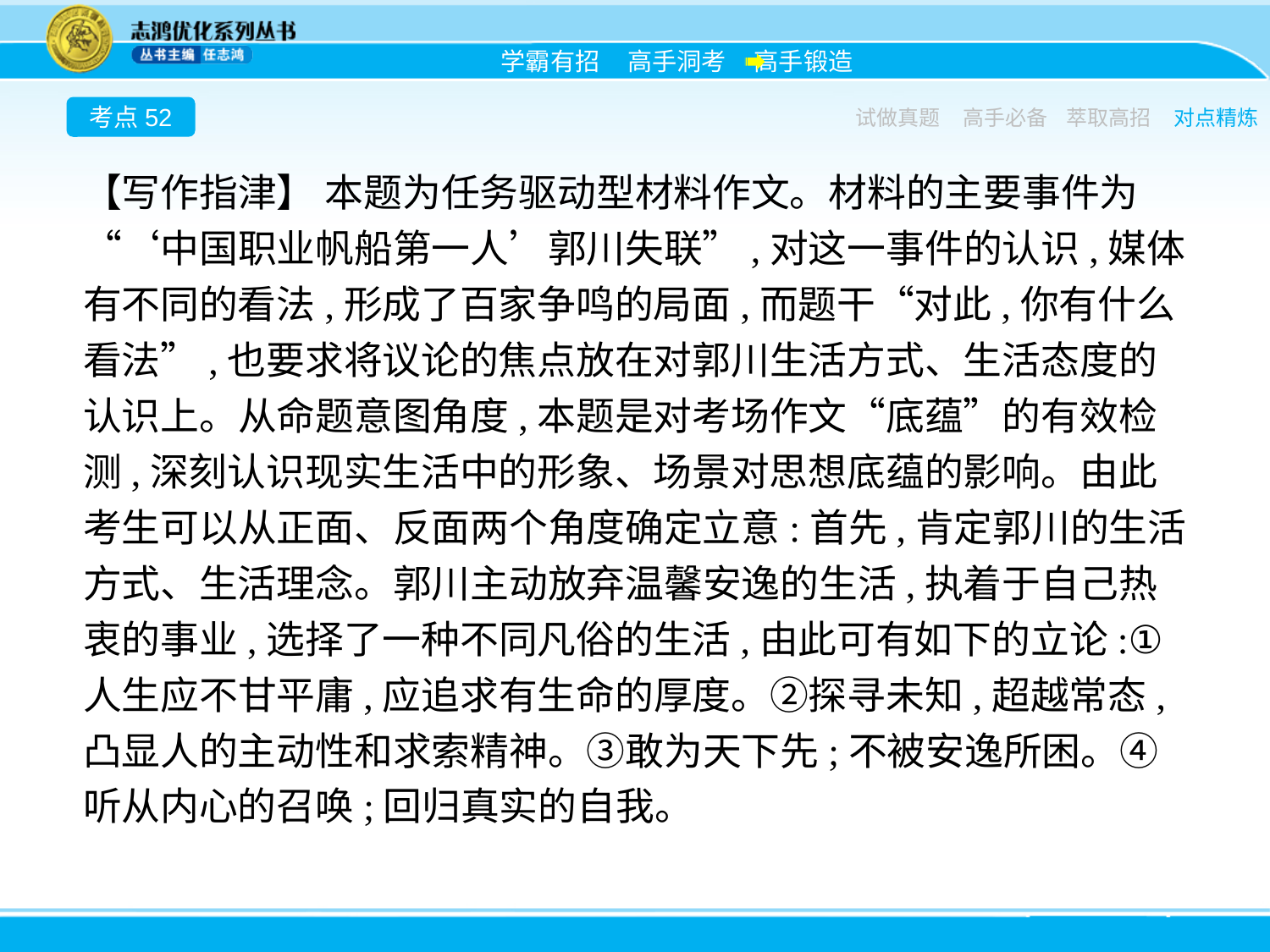

考点52
试做真题
高手必备
萃取高招
对点精炼
【写作指津】 本题为任务驱动型材料作文。材料的主要事件为“‘中国职业帆船第一人’郭川失联”,对这一事件的认识,媒体有不同的看法,形成了百家争鸣的局面,而题干“对此,你有什么看法”,也要求将议论的焦点放在对郭川生活方式、生活态度的认识上。从命题意图角度,本题是对考场作文“底蕴”的有效检测,深刻认识现实生活中的形象、场景对思想底蕴的影响。由此考生可以从正面、反面两个角度确定立意:首先,肯定郭川的生活方式、生活理念。郭川主动放弃温馨安逸的生活,执着于自己热衷的事业,选择了一种不同凡俗的生活,由此可有如下的立论:①人生应不甘平庸,应追求有生命的厚度。②探寻未知,超越常态,凸显人的主动性和求索精神。③敢为天下先;不被安逸所困。④听从内心的召唤;回归真实的自我。